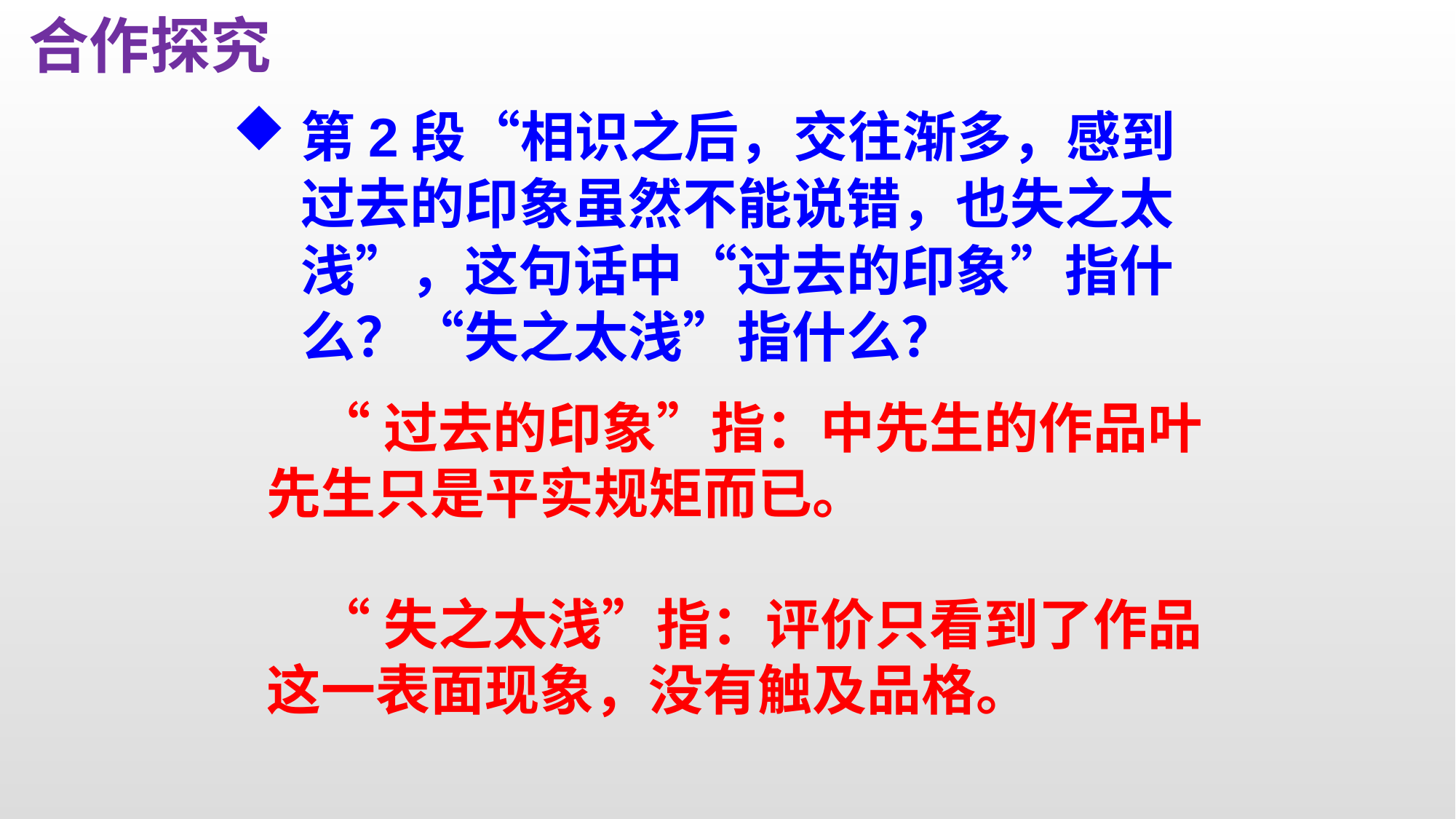

合作探究
第2段“相识之后，交往渐多，感到过去的印象虽然不能说错，也失之太浅”，这句话中“过去的印象”指什么？“失之太浅”指什么？
    “过去的印象”指：中先生的作品叶先生只是平实规矩而已。

    “失之太浅”指：评价只看到了作品这一表面现象，没有触及品格。